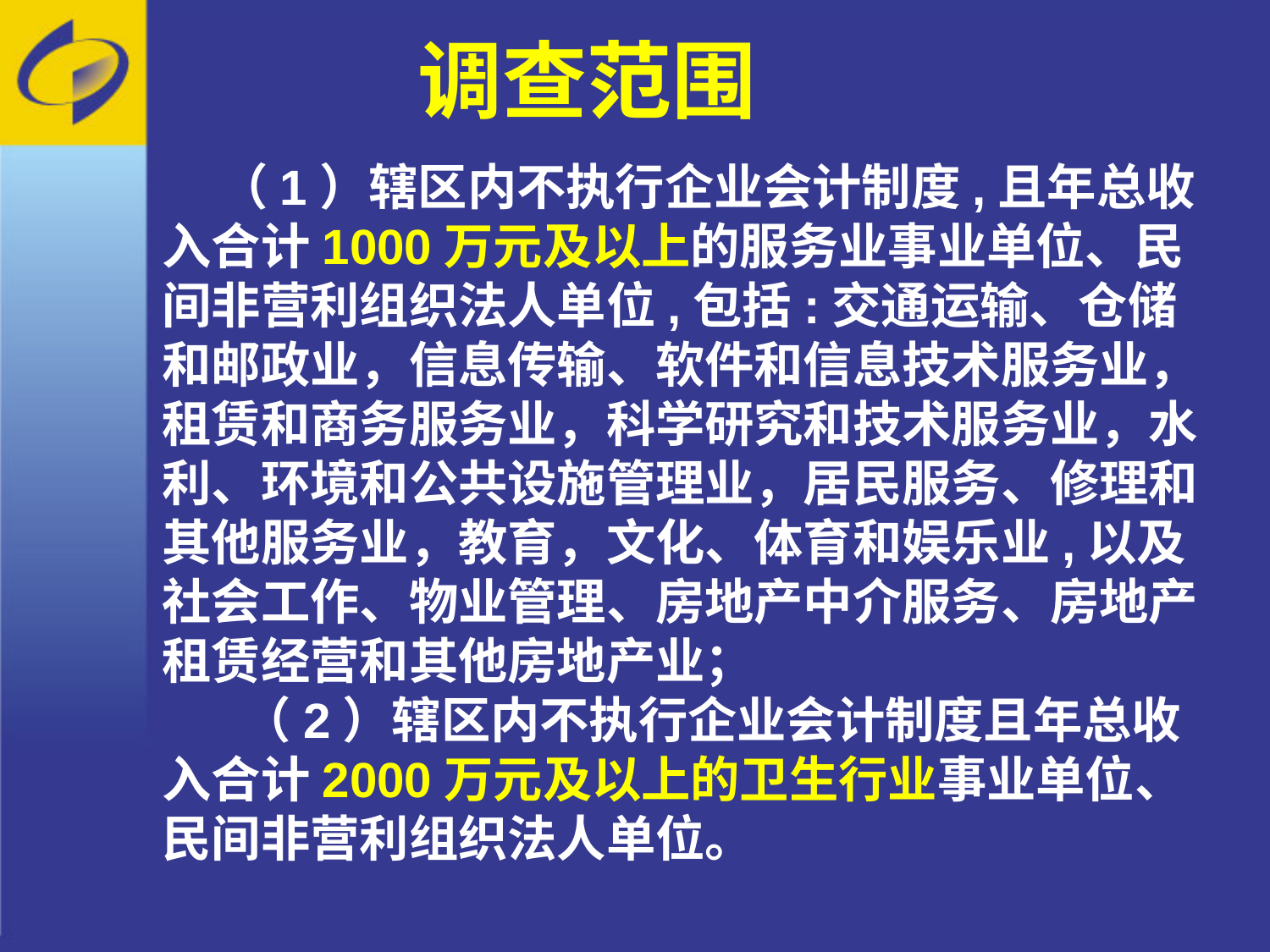

调查范围
（1）辖区内不执行企业会计制度,且年总收入合计1000万元及以上的服务业事业单位、民间非营利组织法人单位,包括:交通运输、仓储和邮政业，信息传输、软件和信息技术服务业，租赁和商务服务业，科学研究和技术服务业，水利、环境和公共设施管理业，居民服务、修理和其他服务业，教育，文化、体育和娱乐业,以及社会工作、物业管理、房地产中介服务、房地产租赁经营和其他房地产业；
 （2）辖区内不执行企业会计制度且年总收入合计2000万元及以上的卫生行业事业单位、民间非营利组织法人单位。